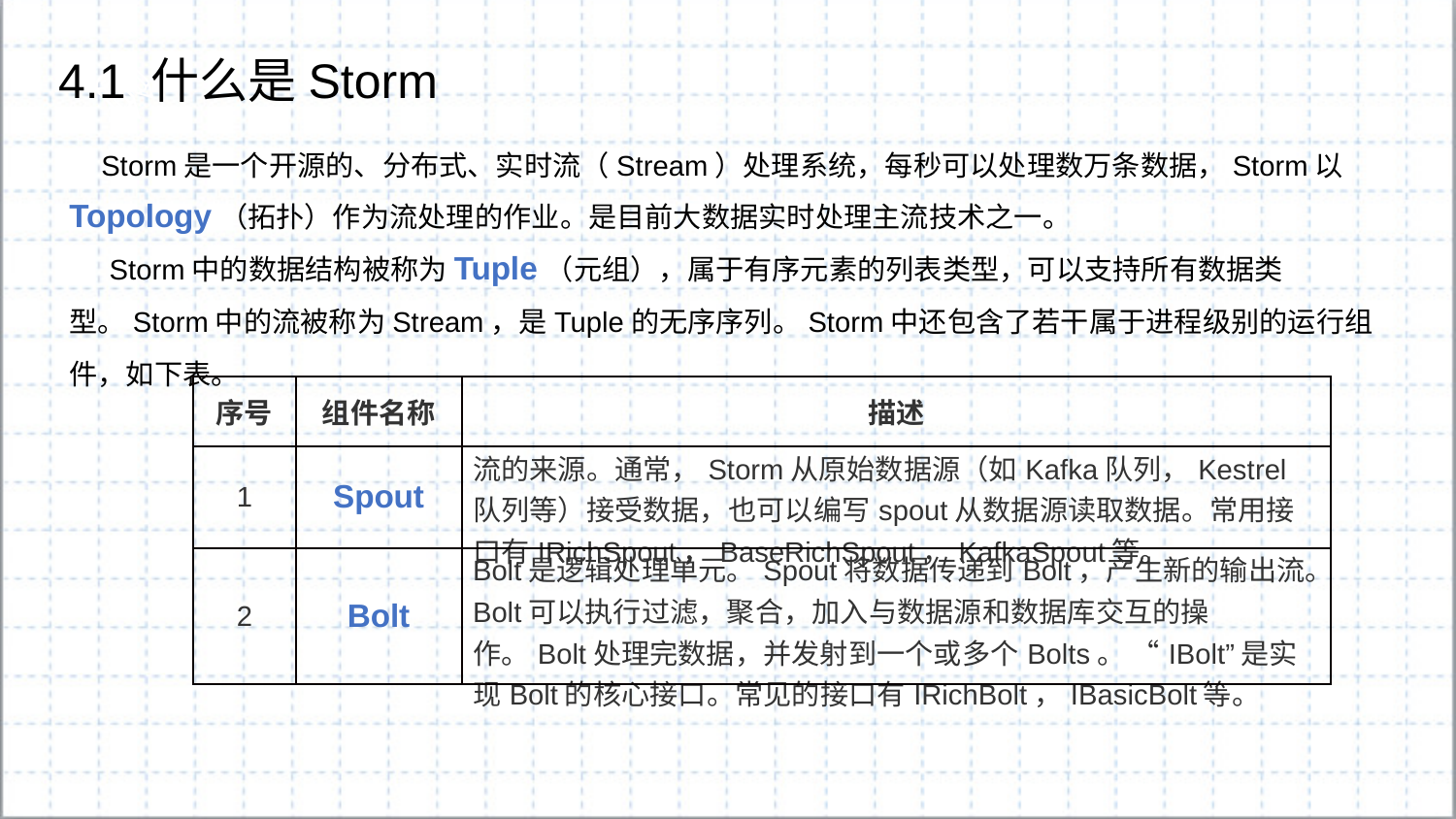

4.1 什么是Storm
    Storm是一个开源的、分布式、实时流（Stream）处理系统，每秒可以处理数万条数据，Storm以Topology（拓扑）作为流处理的作业。是目前大数据实时处理主流技术之一。
     Storm中的数据结构被称为Tuple（元组），属于有序元素的列表类型，可以支持所有数据类型。Storm中的流被称为Stream，是Tuple的无序序列。Storm中还包含了若干属于进程级别的运行组件，如下表。
| 序号 | 组件名称 | 描述 |
| --- | --- | --- |
| 1 | Spout | 流的来源。通常，Storm从原始数据源（如Kafka队列，Kestrel队列等）接受数据，也可以编写spout从数据源读取数据。常用接口有IRichSpout，BaseRichSpout，KafkaSpout等。 |
| 2 | Bolt | Bolt是逻辑处理单元。Spout将数据传递到Bolt，产生新的输出流。Bolt可以执行过滤，聚合，加入与数据源和数据库交互的操作。Bolt处理完数据，并发射到一个或多个Bolts。 “IBolt”是实现Bolt的核心接口。常见的接口有IRichBolt，IBasicBolt等。 |